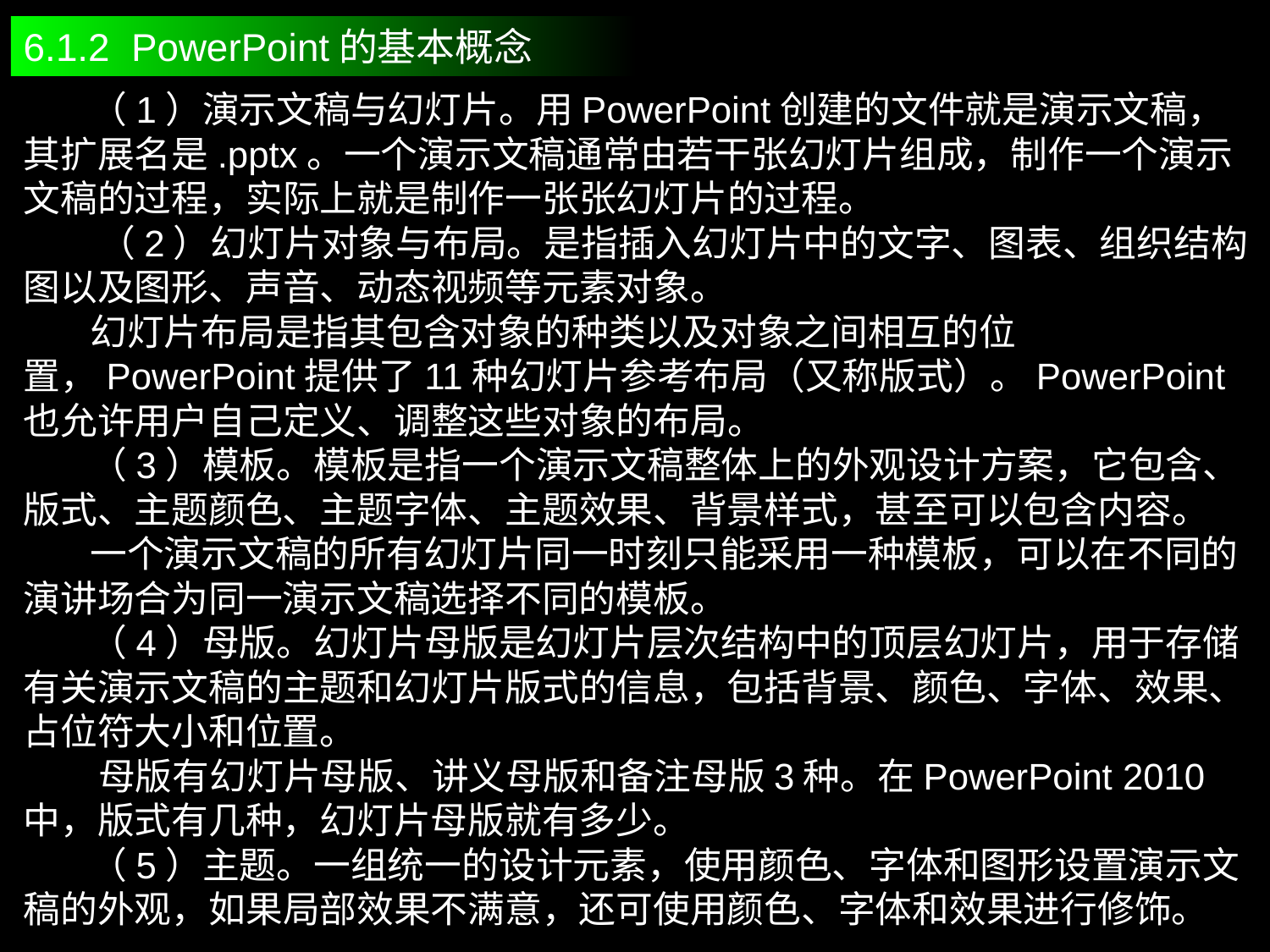

6.1.2  PowerPoint的基本概念
       （1）演示文稿与幻灯片。用PowerPoint创建的文件就是演示文稿，其扩展名是.pptx。一个演示文稿通常由若干张幻灯片组成，制作一个演示文稿的过程，实际上就是制作一张张幻灯片的过程。
        （2）幻灯片对象与布局。是指插入幻灯片中的文字、图表、组织结构图以及图形、声音、动态视频等元素对象。
       幻灯片布局是指其包含对象的种类以及对象之间相互的位置，PowerPoint提供了11种幻灯片参考布局（又称版式）。PowerPoint也允许用户自己定义、调整这些对象的布局。
       （3）模板。模板是指一个演示文稿整体上的外观设计方案，它包含、版式、主题颜色、主题字体、主题效果、背景样式，甚至可以包含内容。
       一个演示文稿的所有幻灯片同一时刻只能采用一种模板，可以在不同的演讲场合为同一演示文稿选择不同的模板。
       （4）母版。幻灯片母版是幻灯片层次结构中的顶层幻灯片，用于存储有关演示文稿的主题和幻灯片版式的信息，包括背景、颜色、字体、效果、占位符大小和位置。
        母版有幻灯片母版、讲义母版和备注母版3种。在PowerPoint 2010中，版式有几种，幻灯片母版就有多少。
       （5）主题。一组统一的设计元素，使用颜色、字体和图形设置演示文稿的外观，如果局部效果不满意，还可使用颜色、字体和效果进行修饰。